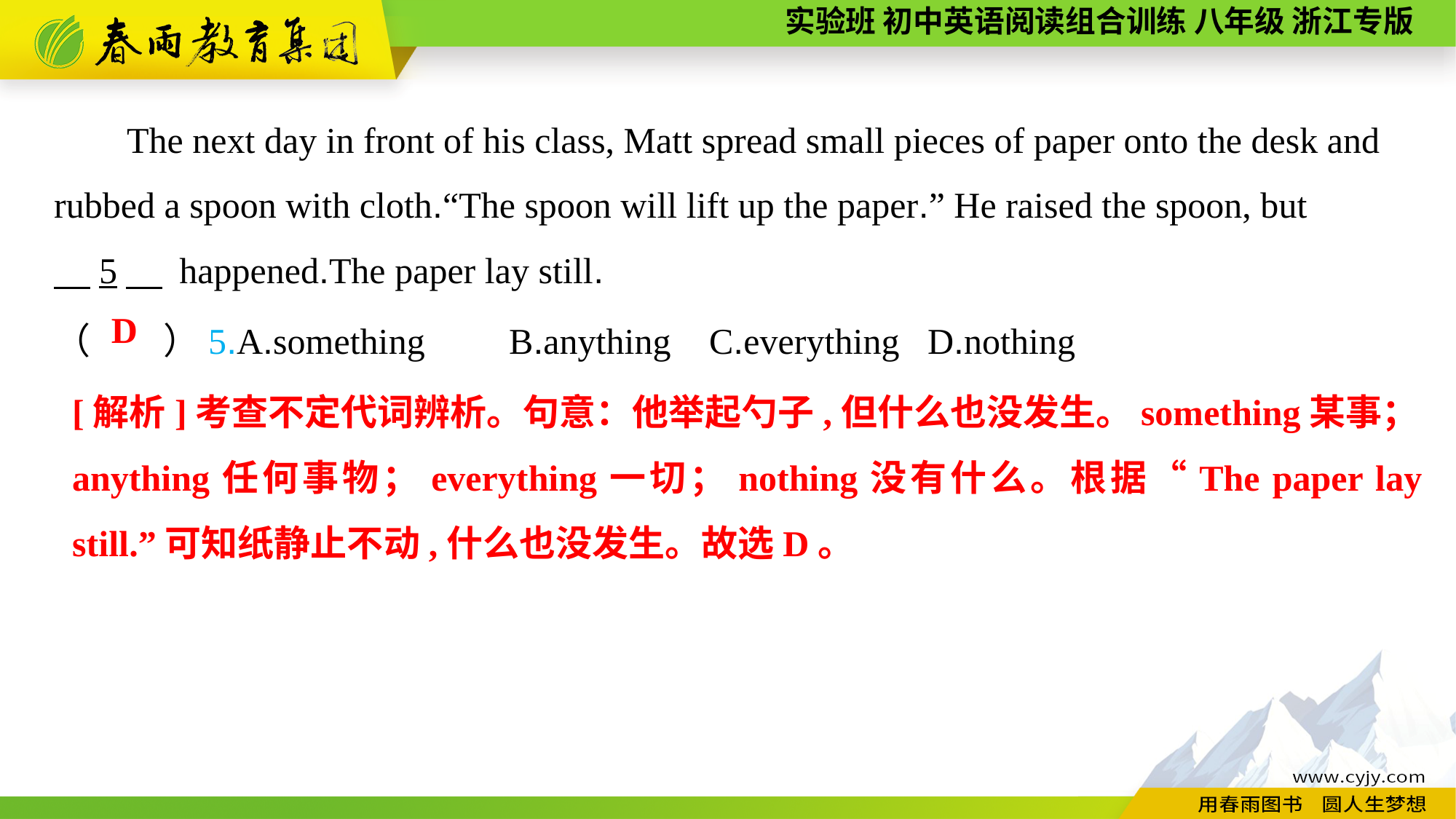

The next day in front of his class, Matt spread small pieces of paper onto the desk and rubbed a spoon with cloth.“The spoon will lift up the paper.” He raised the spoon, but
　5　 happened.The paper lay still.
（　　）5.A.something	  B.anything	C.everything	D.nothing
D
[解析]考查不定代词辨析。句意：他举起勺子,但什么也没发生。something某事；anything任何事物；everything一切；nothing没有什么。根据“The paper lay still.”可知纸静止不动,什么也没发生。故选D。